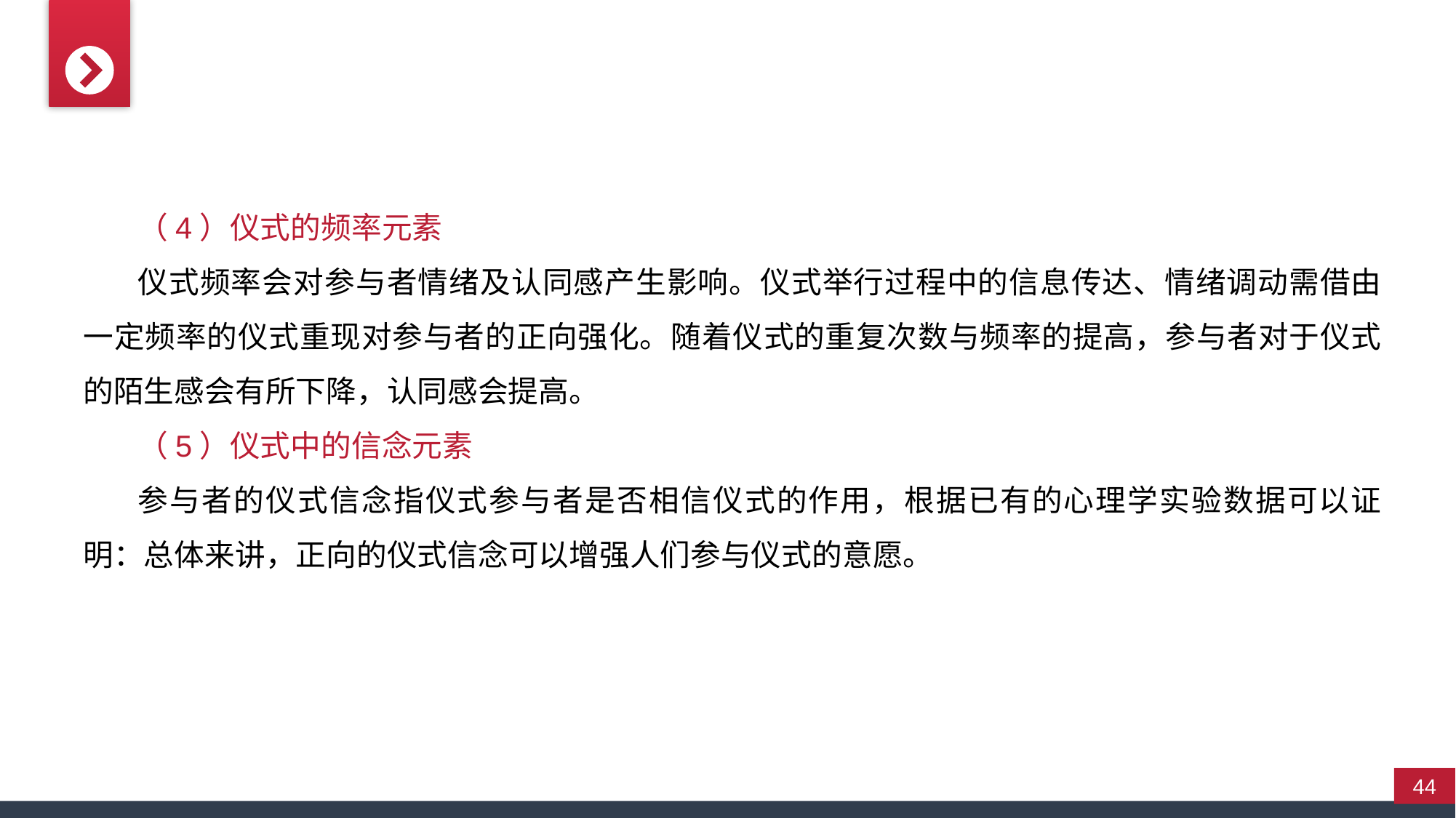

（4）仪式的频率元素
仪式频率会对参与者情绪及认同感产生影响。仪式举行过程中的信息传达、情绪调动需借由一定频率的仪式重现对参与者的正向强化。随着仪式的重复次数与频率的提高，参与者对于仪式的陌生感会有所下降，认同感会提高。
（5）仪式中的信念元素
参与者的仪式信念指仪式参与者是否相信仪式的作用，根据已有的心理学实验数据可以证明：总体来讲，正向的仪式信念可以增强人们参与仪式的意愿。